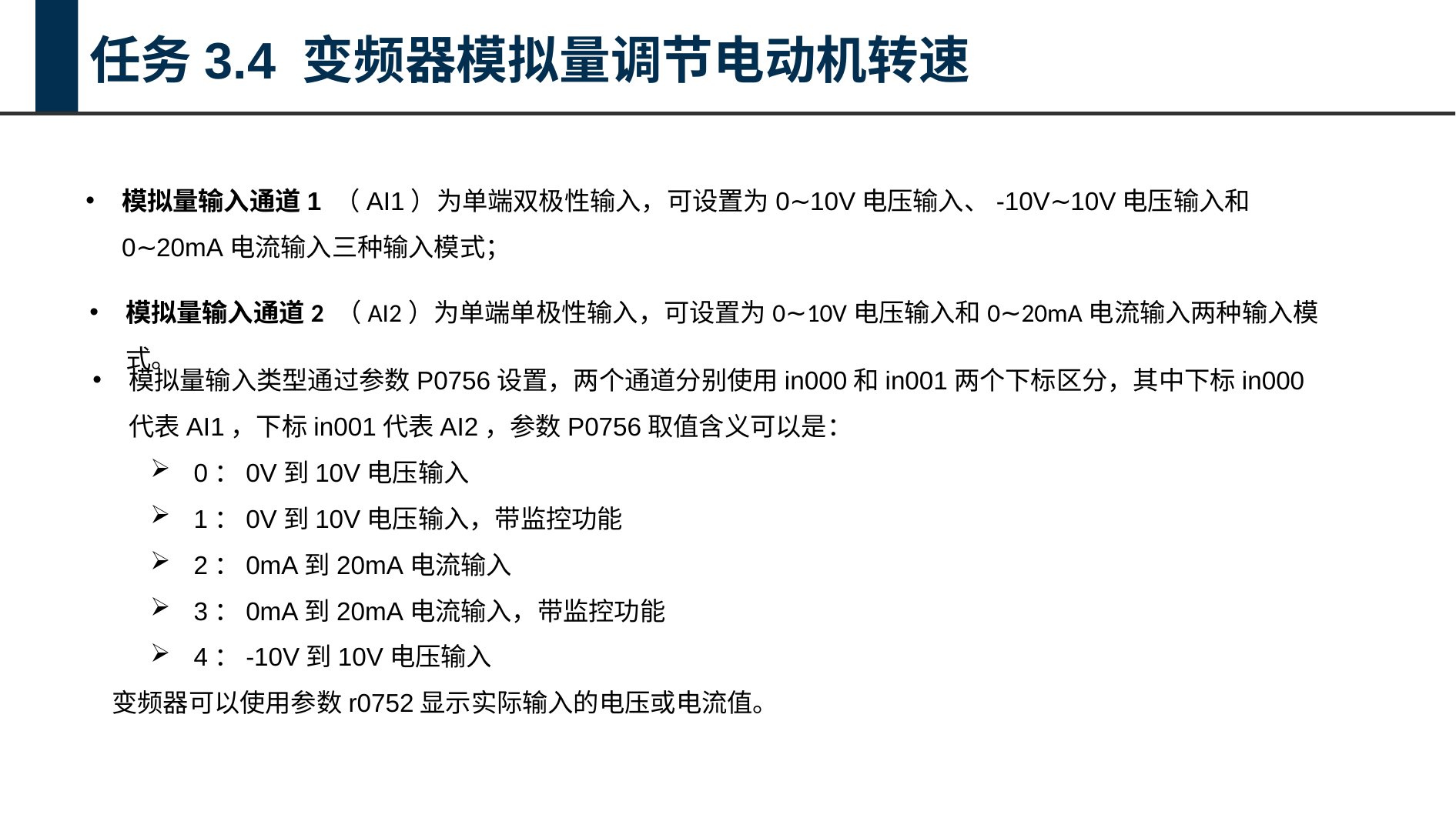

任务3.4 变频器模拟量调节电动机转速
模拟量输入通道1 （AI1）为单端双极性输入，可设置为0∼10V电压输入、-10V∼10V电压输入和0∼20mA电流输入三种输入模式；
模拟量输入通道2 （AI2）为单端单极性输入，可设置为0∼10V电压输入和0∼20mA电流输入两种输入模式。
模拟量输入类型通过参数P0756设置，两个通道分别使用in000和in001两个下标区分，其中下标in000代表AI1，下标in001代表AI2，参数P0756取值含义可以是：
0：0V到10V电压输入
1：0V到10V电压输入，带监控功能
2：0mA到20mA电流输入
3：0mA到20mA电流输入，带监控功能
4：-10V到10V电压输入
变频器可以使用参数r0752显示实际输入的电压或电流值。